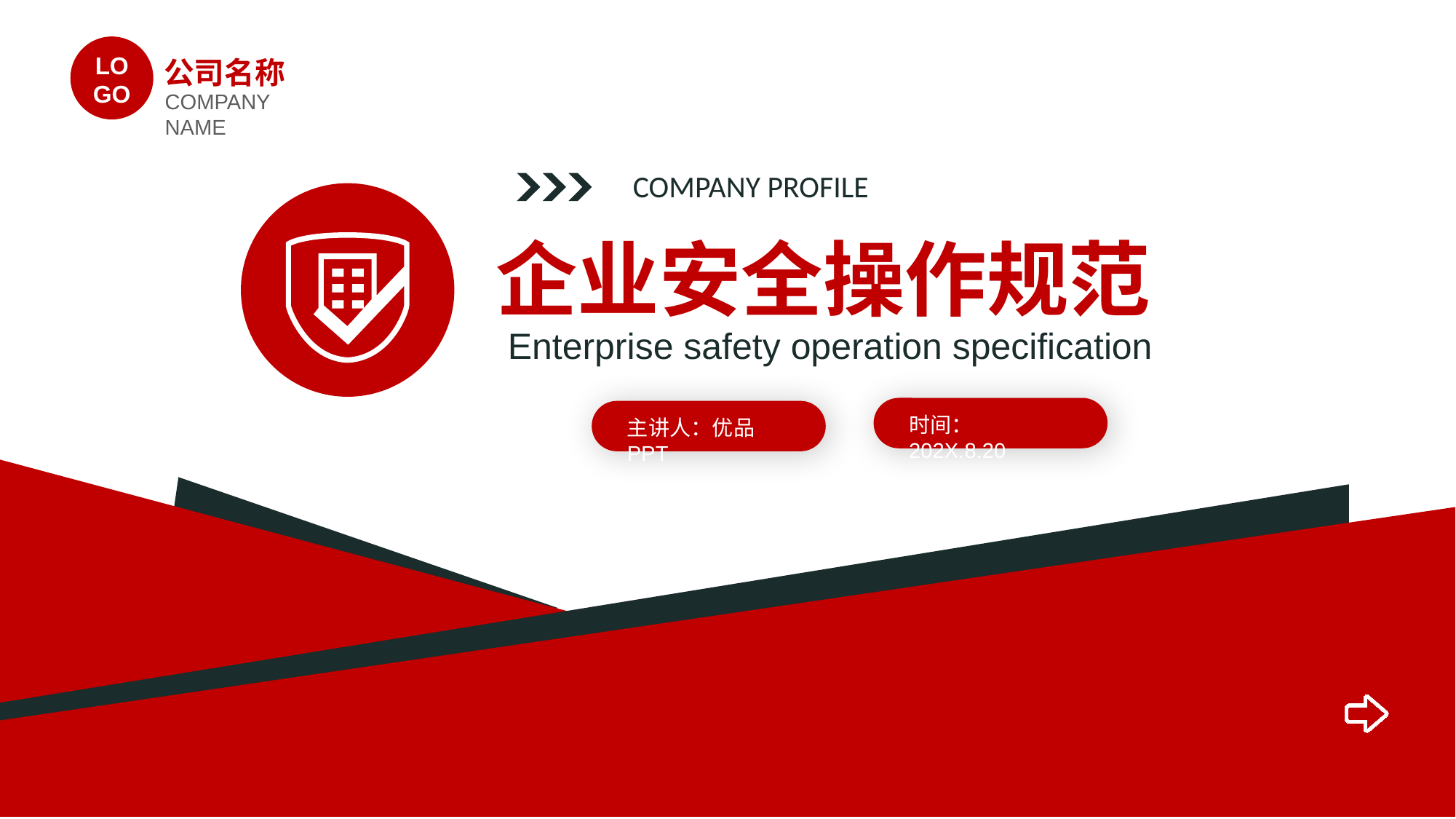

LO
GO
公司名称
COMPANY NAME

COMPANY PROFILE

企业安全操作规范
Enterprise safety operation specification

时间：202X.8.20

主讲人：优品PPT